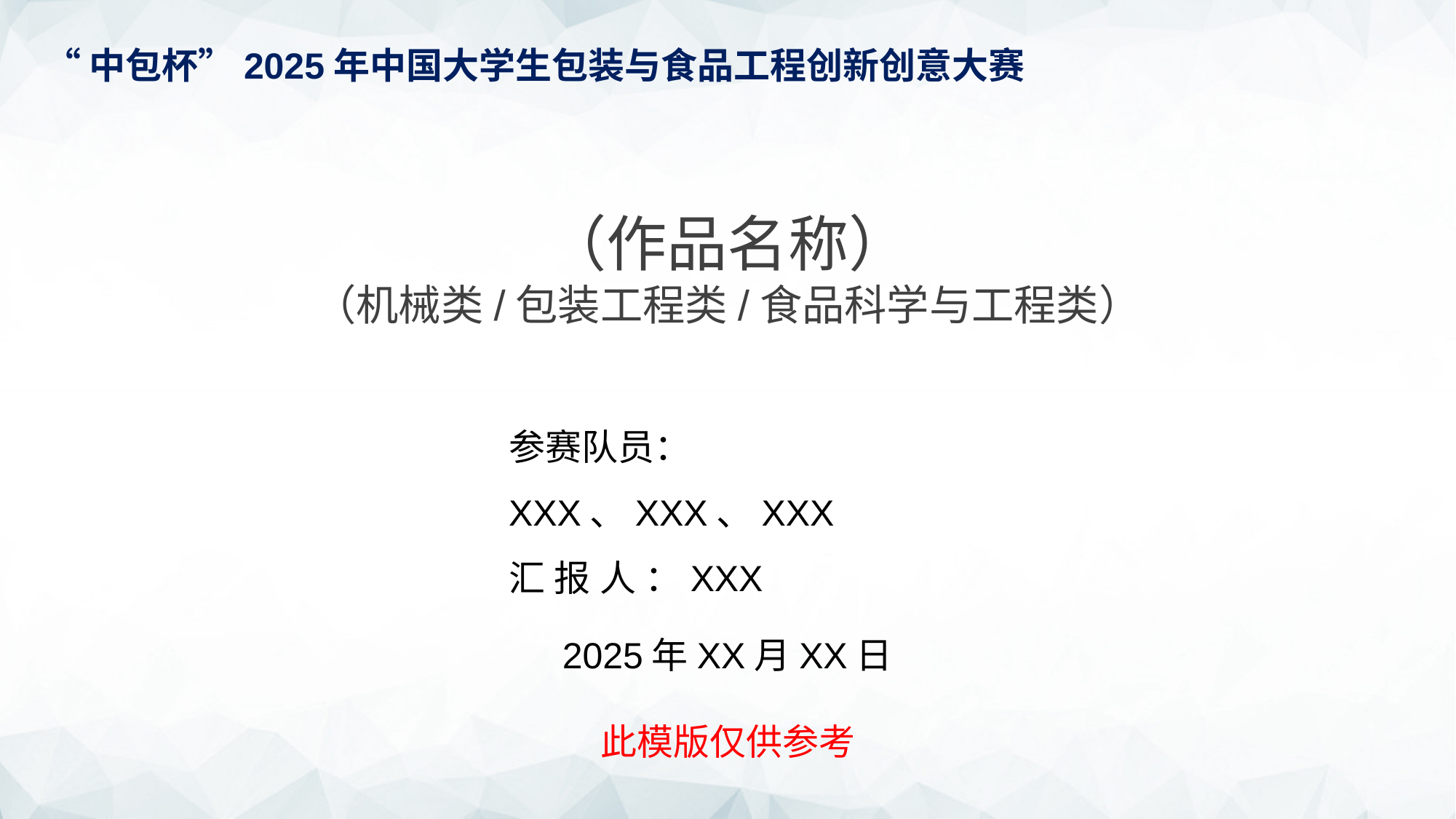

“中包杯”2025年中国大学生包装与食品工程创新创意大赛
（作品名称）
（机械类/包装工程类/食品科学与工程类）
参赛队员：XXX、XXX、XXX
汇报人：XXX
2025年XX月XX日
此模版仅供参考